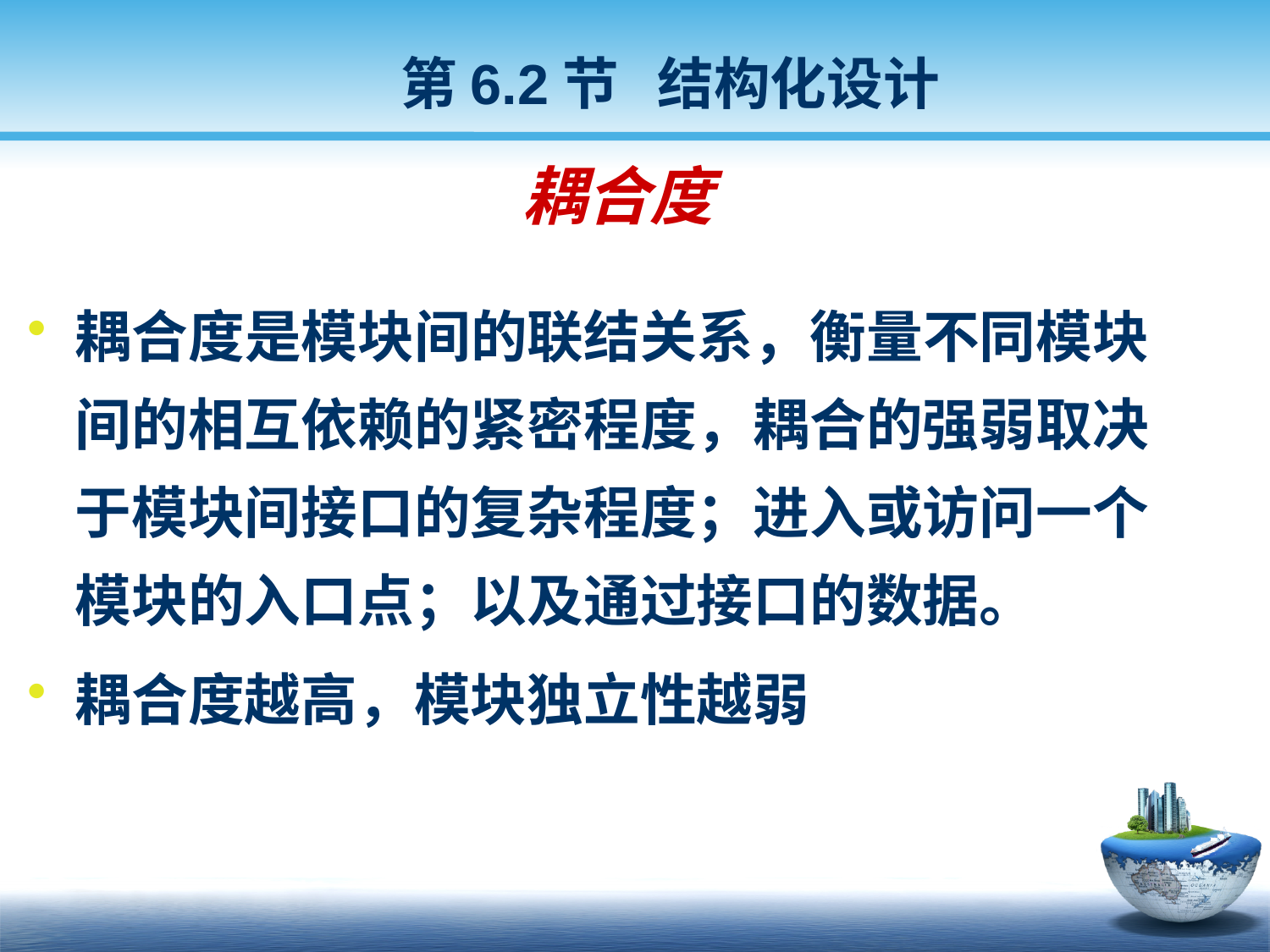

第6.2节   结构化设计
# 耦合度
耦合度是模块间的联结关系，衡量不同模块间的相互依赖的紧密程度，耦合的强弱取决于模块间接口的复杂程度；进入或访问一个模块的入口点；以及通过接口的数据。
耦合度越高，模块独立性越弱